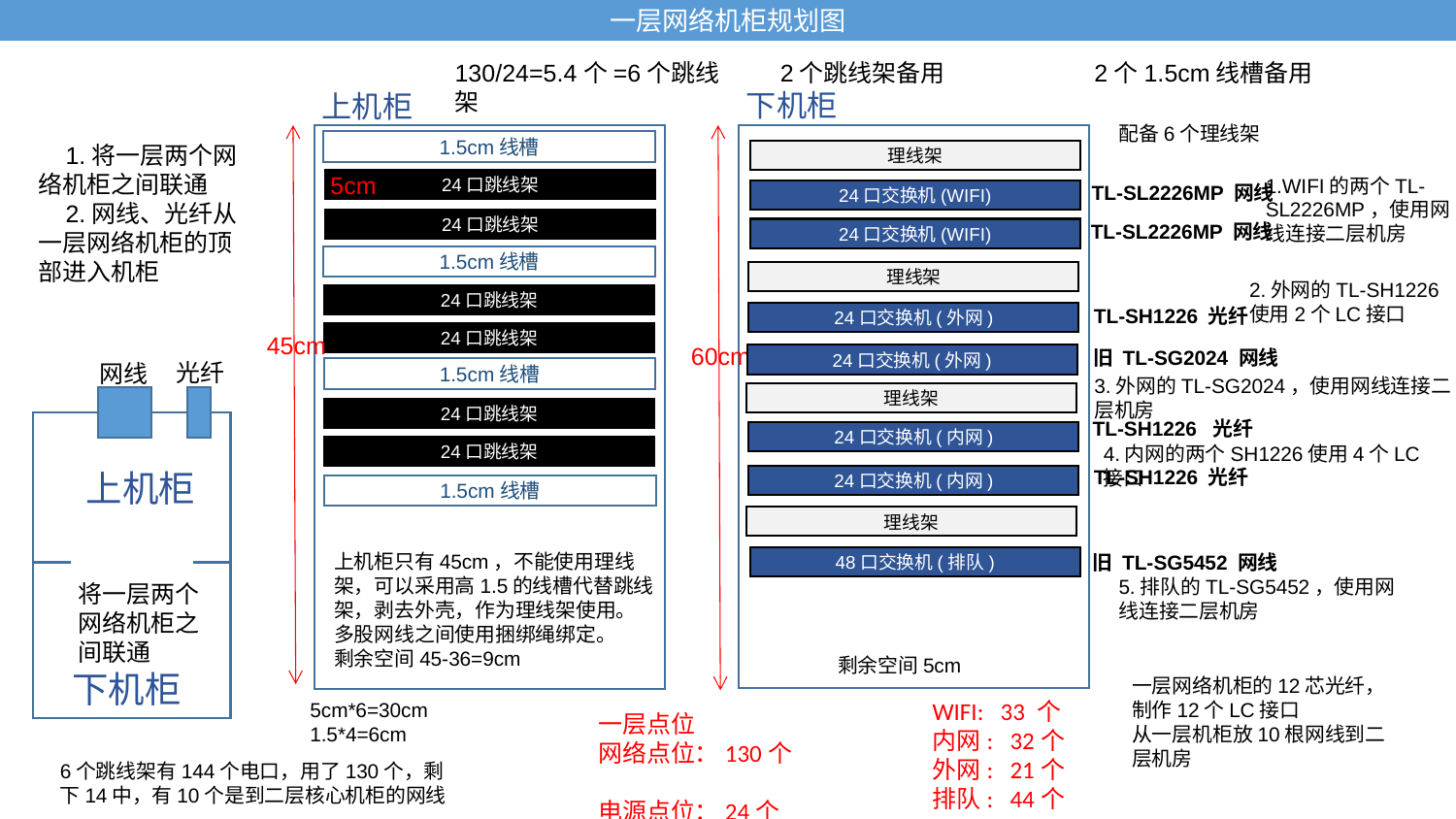

一层网络机柜规划图
130/24=5.4个=6个跳线架
下机柜
上机柜

1.5cm线槽
    1.将一层两个网络机柜之间联通
    2.网线、光纤从一层网络机柜的顶部进入机柜
理线架
5cm
1.WIFI的两个TL-SL2226MP，使用网线连接二层机房
TL-SL2226MP：24个POE千兆电口，2个上联千兆电口
24口跳线架
TL-SL2226MP 网线
24口交换机(WIFI)
24口跳线架
TL-SL2226MP 网线
24口交换机(WIFI)
1.5cm线槽
理线架
TL-SH1226：24个千兆电口，
2个万兆光口
2.外网的TL-SH1226使用2个LC接口
24口跳线架
TL-SH1226 光纤
24口交换机(外网)
45cm
24口跳线架
TL-SH1226：24个千兆电口，
2个万兆光口
60cm
旧 TL-SG2024 网线
24口交换机(外网)
光纤
网线

将一层两个网络机柜之间联通
上机柜
下机柜
1.5cm线槽
3.外网的TL-SG2024，使用网线连接二层机房
理线架
24口跳线架
TL-SH1226  光纤
24口交换机(内网)
4.内网的两个SH1226使用4个LC接口
24口跳线架
TL-SH1226 光纤
24口交换机(内网)
1.5cm线槽
理线架
上机柜只有45cm，不能使用理线架，可以采用高1.5的线槽代替跳线架，剥去外壳，作为理线架使用。多股网线之间使用捆绑绳绑定。
剩余空间45-36=9cm
旧 TL-SG5452 网线
48口交换机(排队)

60/5=12个
交换机 5CM
高60cm
网络机箱尺寸：
600mm*530mm*400mm
5.排队的TL-SG5452，使用网线连接二层机房
剩余空间5cm
一层网络机柜的12芯光纤，制作12个LC接口
从一层机柜放10根网线到二层机房
WIFI:   33 个
内网:   32个
外网:   21个
排队:   44个
5cm*6=30cm
1.5*4=6cm
一层点位
网络点位：130个
电源点位：24个
6个跳线架有144个电口，用了130个，剩下14中，有10个是到二层核心机柜的网线
2个跳线架备用
2个1.5cm线槽备用
配备6个理线架